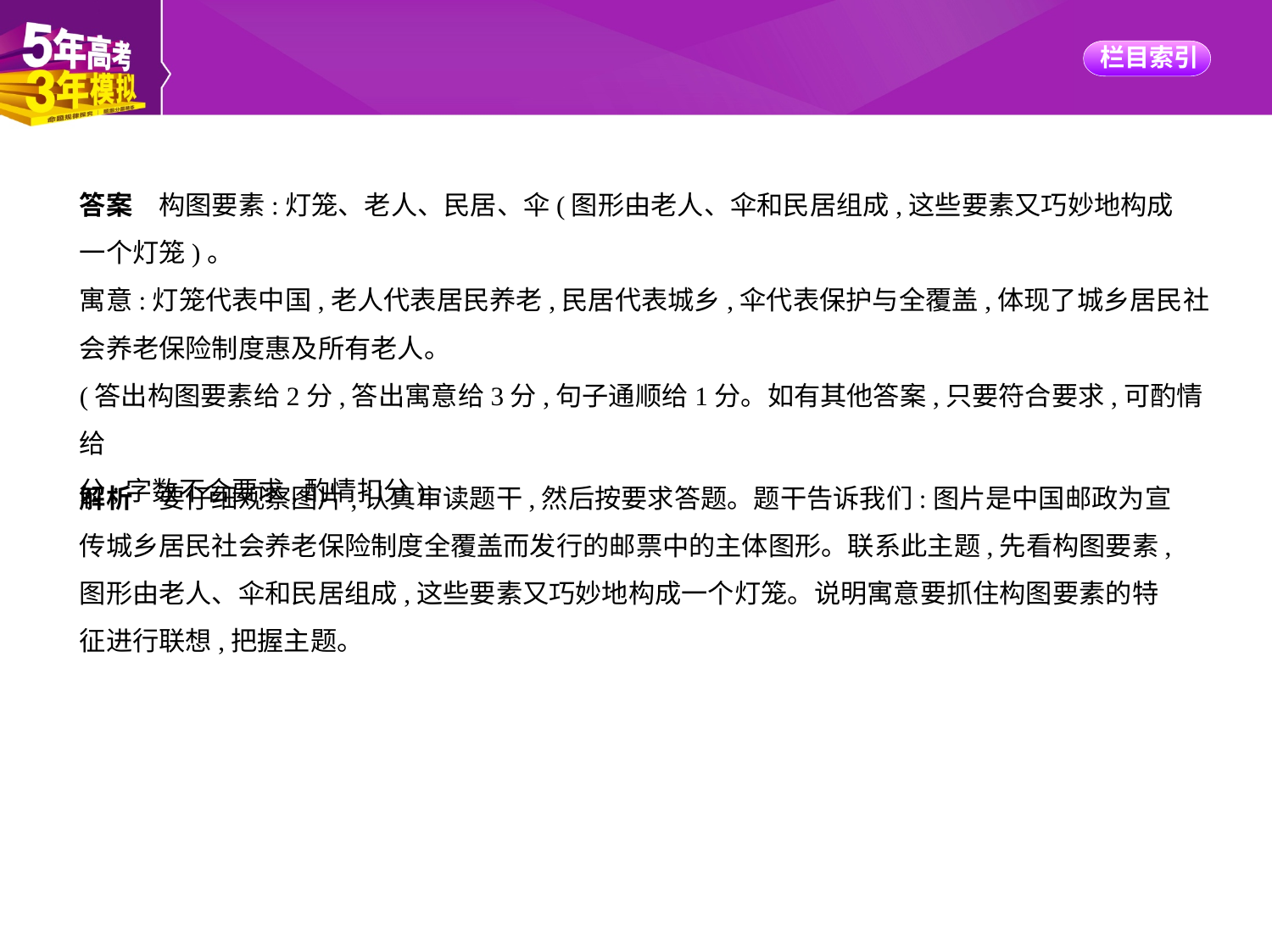

答案　构图要素:灯笼、老人、民居、伞(图形由老人、伞和民居组成,这些要素又巧妙地构成
一个灯笼)。
寓意:灯笼代表中国,老人代表居民养老,民居代表城乡,伞代表保护与全覆盖,体现了城乡居民社
会养老保险制度惠及所有老人。
(答出构图要素给2分,答出寓意给3分,句子通顺给1分。如有其他答案,只要符合要求,可酌情给
分;字数不合要求,酌情扣分)
解析　要仔细观察图片,认真审读题干,然后按要求答题。题干告诉我们:图片是中国邮政为宣
传城乡居民社会养老保险制度全覆盖而发行的邮票中的主体图形。联系此主题,先看构图要素,
图形由老人、伞和民居组成,这些要素又巧妙地构成一个灯笼。说明寓意要抓住构图要素的特
征进行联想,把握主题。